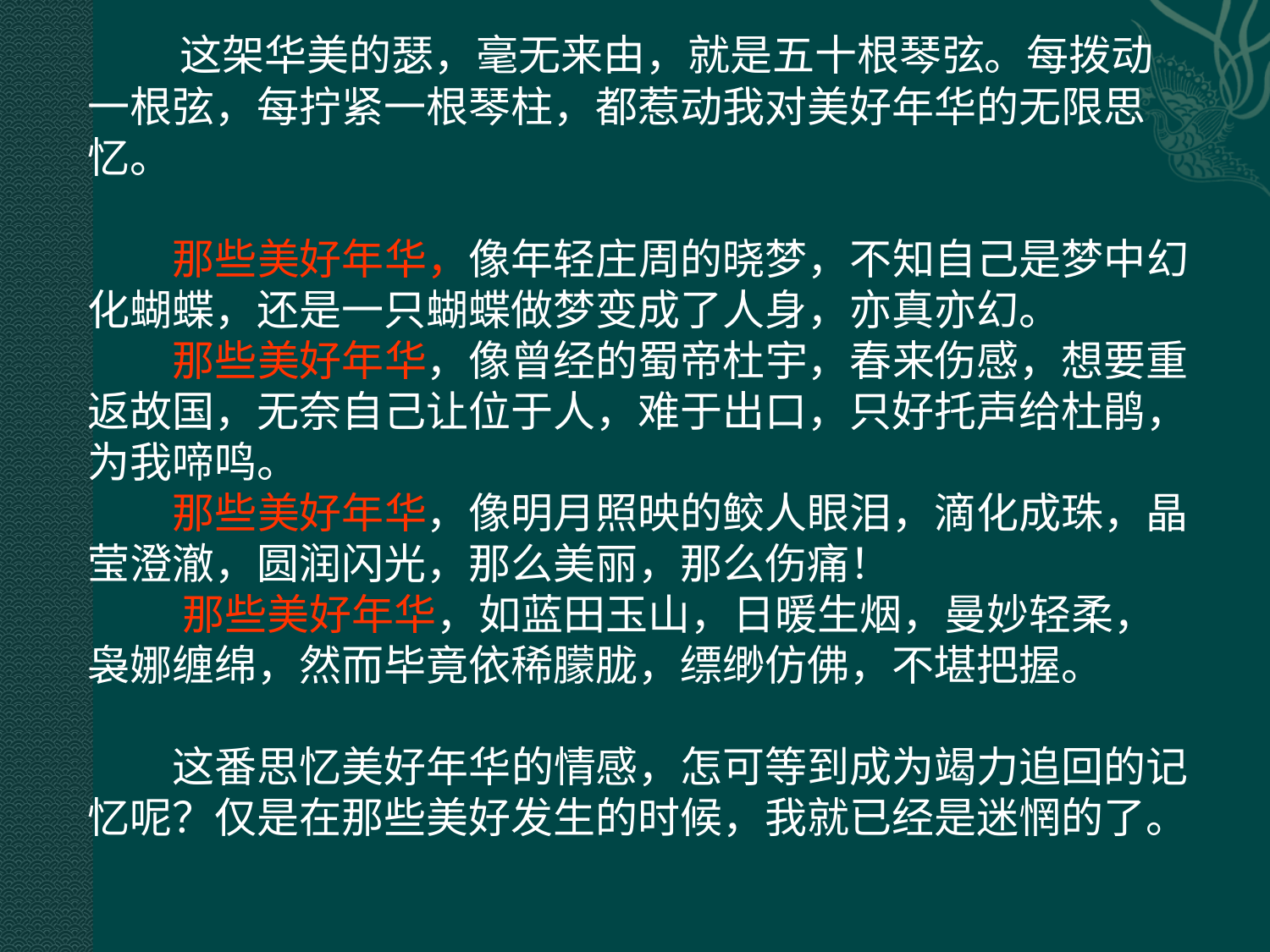

这架华美的瑟，毫无来由，就是五十根琴弦。每拨动一根弦，每拧紧一根琴柱，都惹动我对美好年华的无限思忆。

    那些美好年华，像年轻庄周的晓梦，不知自己是梦中幻化蝴蝶，还是一只蝴蝶做梦变成了人身，亦真亦幻。
    那些美好年华，像曾经的蜀帝杜宇，春来伤感，想要重返故国，无奈自己让位于人，难于出口，只好托声给杜鹃，为我啼鸣。
    那些美好年华，像明月照映的鲛人眼泪，滴化成珠，晶莹澄澈，圆润闪光，那么美丽，那么伤痛！
     那些美好年华，如蓝田玉山，日暖生烟，曼妙轻柔，袅娜缠绵，然而毕竟依稀朦胧，缥缈仿佛，不堪把握。

    这番思忆美好年华的情感，怎可等到成为竭力追回的记忆呢？仅是在那些美好发生的时候，我就已经是迷惘的了。